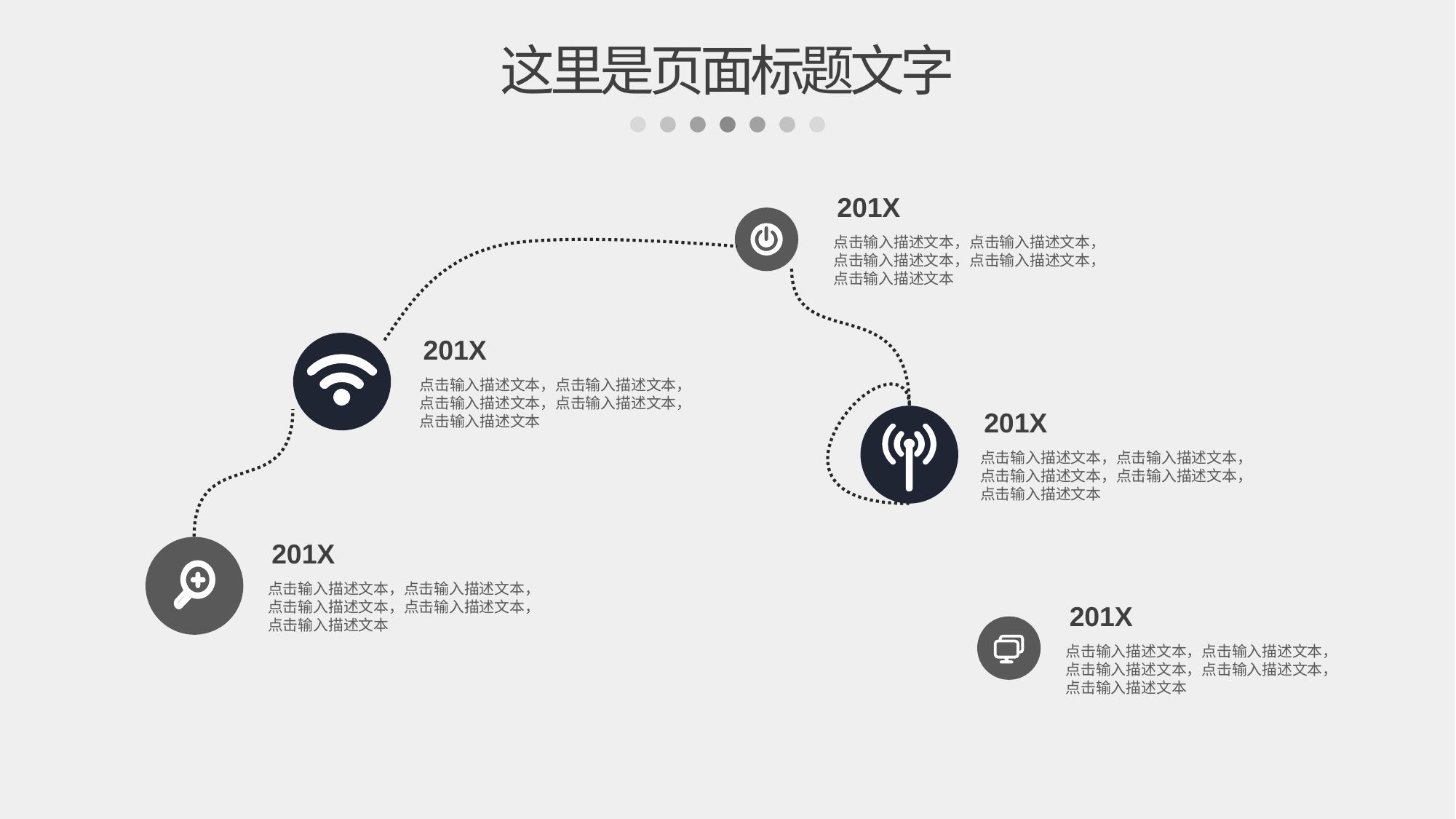

这里是页面标题文字
201X
点击输入描述文本，点击输入描述文本，点击输入描述文本，点击输入描述文本，点击输入描述文本

201X
点击输入描述文本，点击输入描述文本，点击输入描述文本，点击输入描述文本，点击输入描述文本

201X
点击输入描述文本，点击输入描述文本，点击输入描述文本，点击输入描述文本，点击输入描述文本

201X
点击输入描述文本，点击输入描述文本，点击输入描述文本，点击输入描述文本，点击输入描述文本

201X
点击输入描述文本，点击输入描述文本，点击输入描述文本，点击输入描述文本，点击输入描述文本